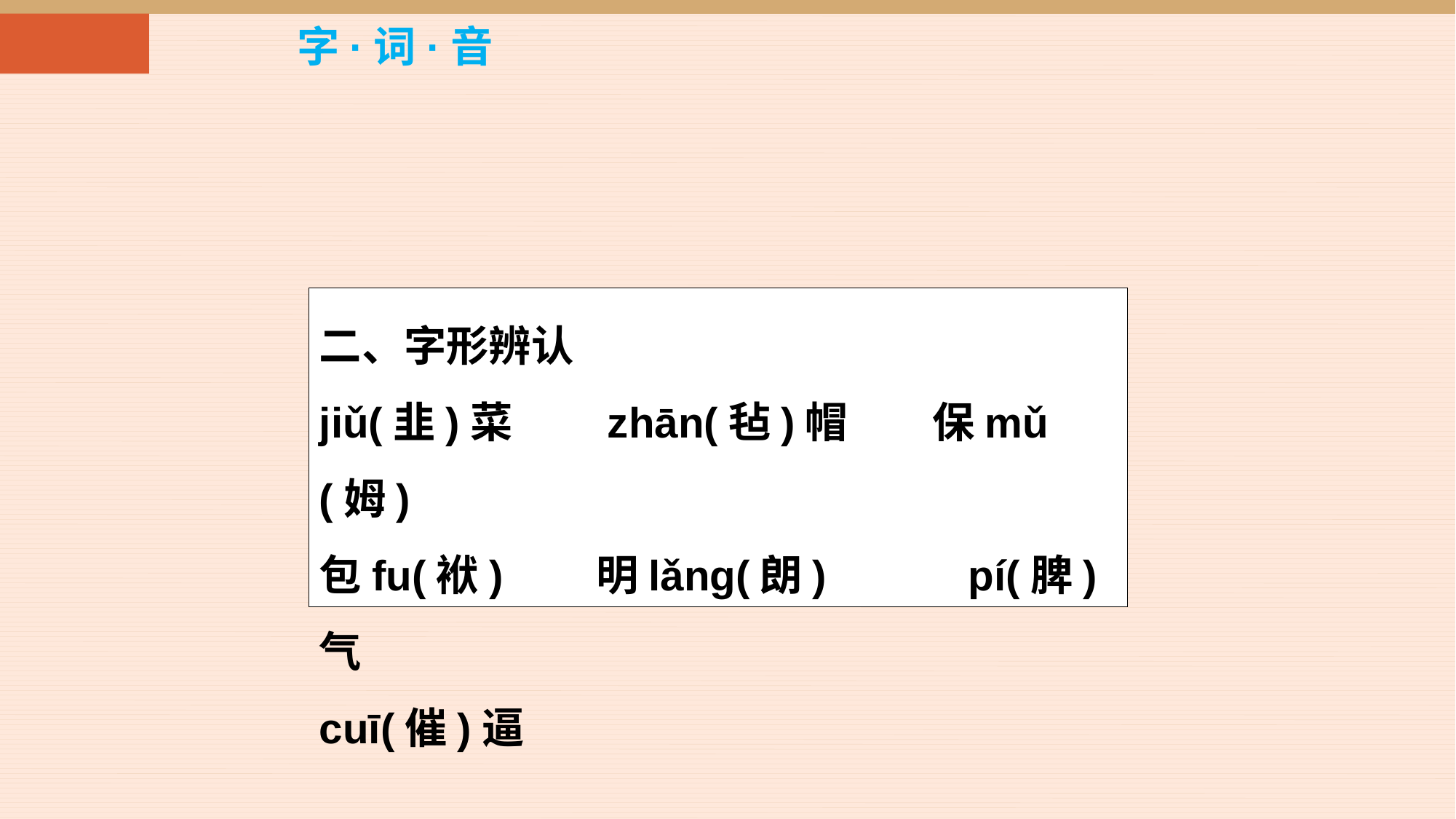

字·词·音
二、字形辨认
jiǔ(韭)菜　　zhān(毡)帽　　保mǔ(姆)
包fu(袱)       明lǎnɡ(朗)            pí(脾)气
cuī(催)逼